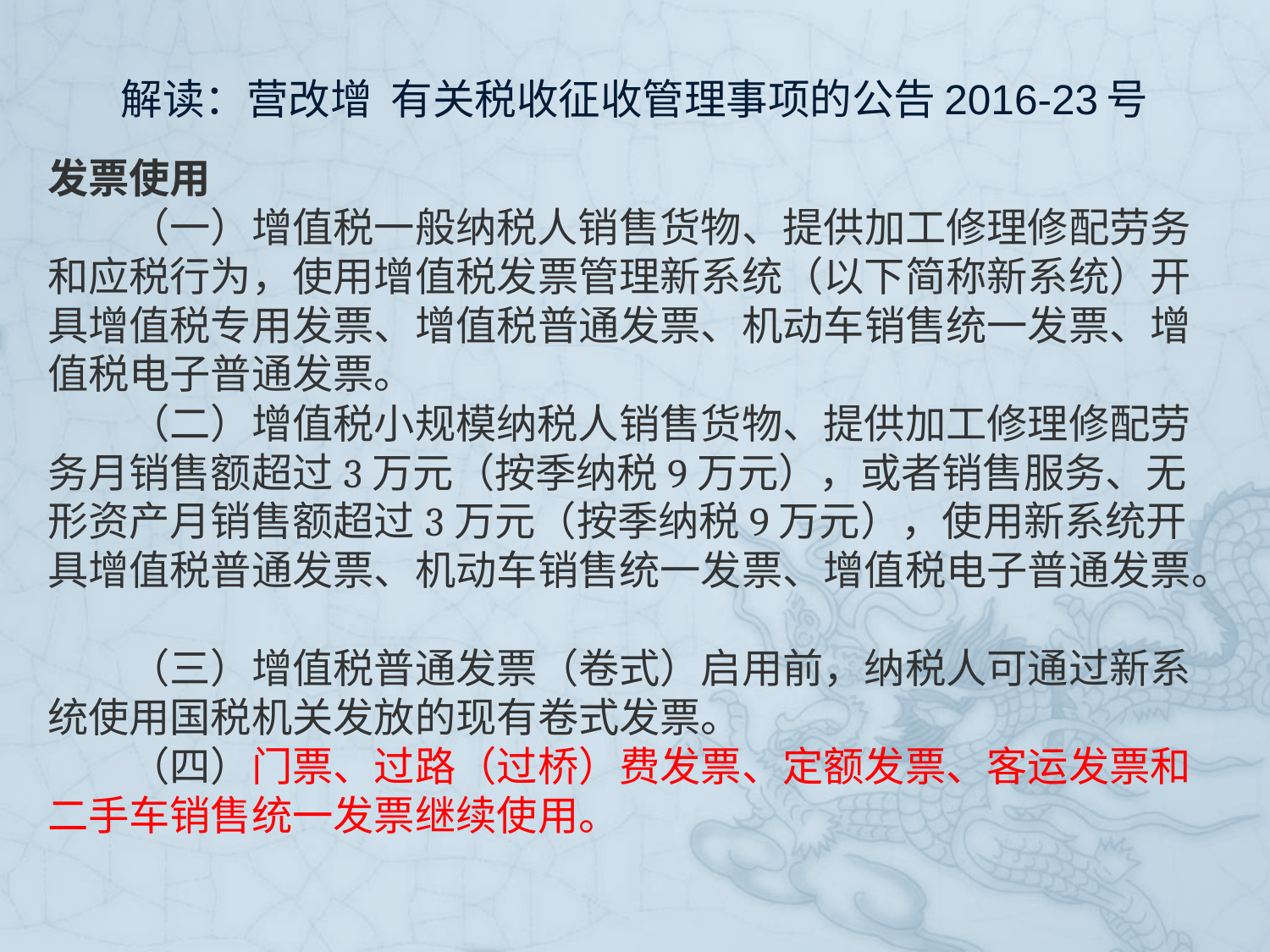

# 解读：营改增  有关税收征收管理事项的公告2016-23号
发票使用
　　（一）增值税一般纳税人销售货物、提供加工修理修配劳务和应税行为，使用增值税发票管理新系统（以下简称新系统）开具增值税专用发票、增值税普通发票、机动车销售统一发票、增值税电子普通发票。
　　（二）增值税小规模纳税人销售货物、提供加工修理修配劳务月销售额超过3万元（按季纳税9万元），或者销售服务、无形资产月销售额超过3万元（按季纳税9万元），使用新系统开具增值税普通发票、机动车销售统一发票、增值税电子普通发票。
　　（三）增值税普通发票（卷式）启用前，纳税人可通过新系统使用国税机关发放的现有卷式发票。
　　（四）门票、过路（过桥）费发票、定额发票、客运发票和二手车销售统一发票继续使用。